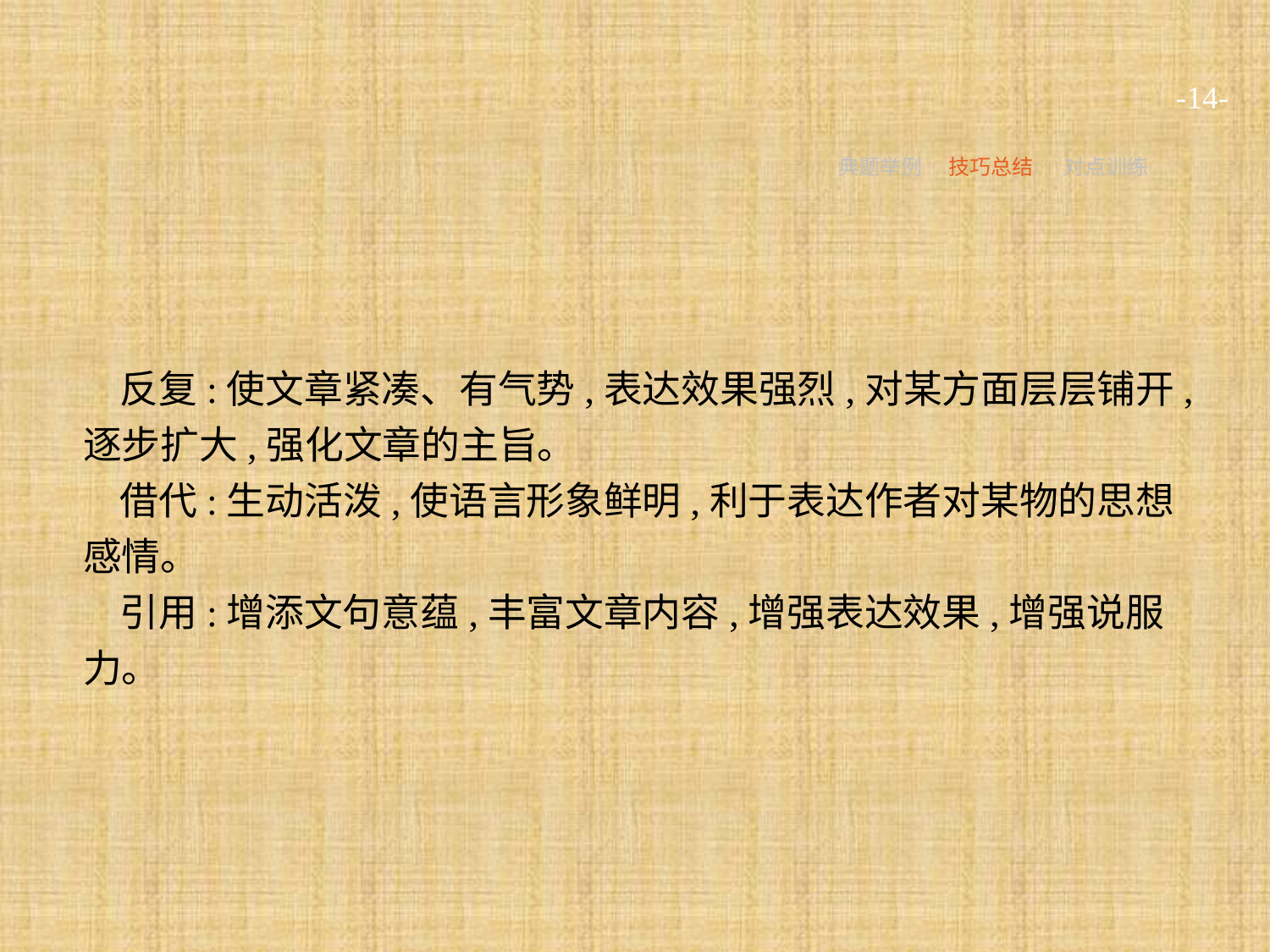

-14-
典题举例
技巧总结
对点训练
反复:使文章紧凑、有气势,表达效果强烈,对某方面层层铺开,逐步扩大,强化文章的主旨。
借代:生动活泼,使语言形象鲜明,利于表达作者对某物的思想感情。
引用:增添文句意蕴,丰富文章内容,增强表达效果,增强说服力。